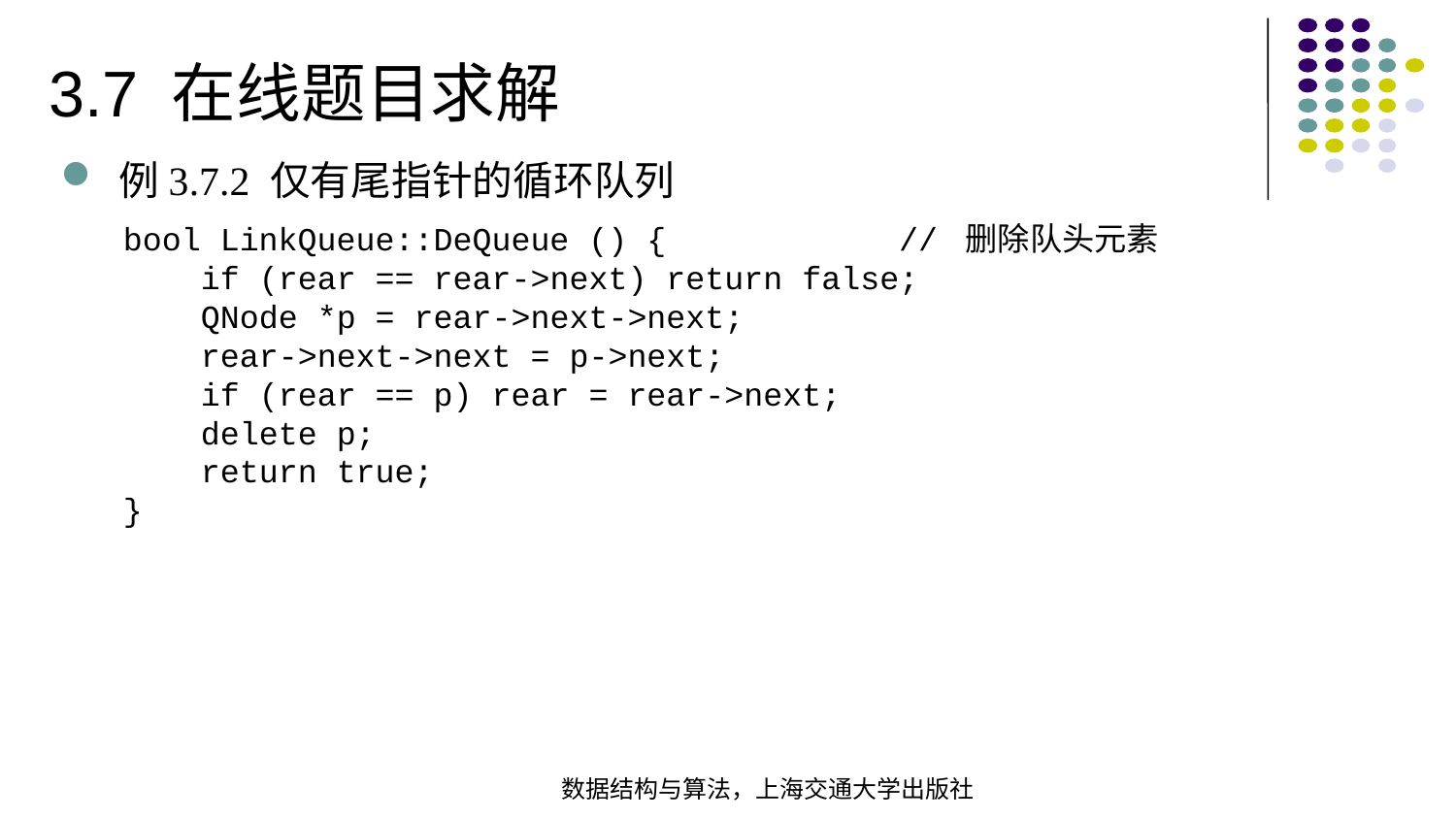

3.7 在线题目求解
例3.7.2 仅有尾指针的循环队列
bool LinkQueue::DeQueue () {            // 删除队头元素
    if (rear == rear->next) return false;
    QNode *p = rear->next->next;
    rear->next->next = p->next;
    if (rear == p) rear = rear->next;
    delete p;
    return true;
}